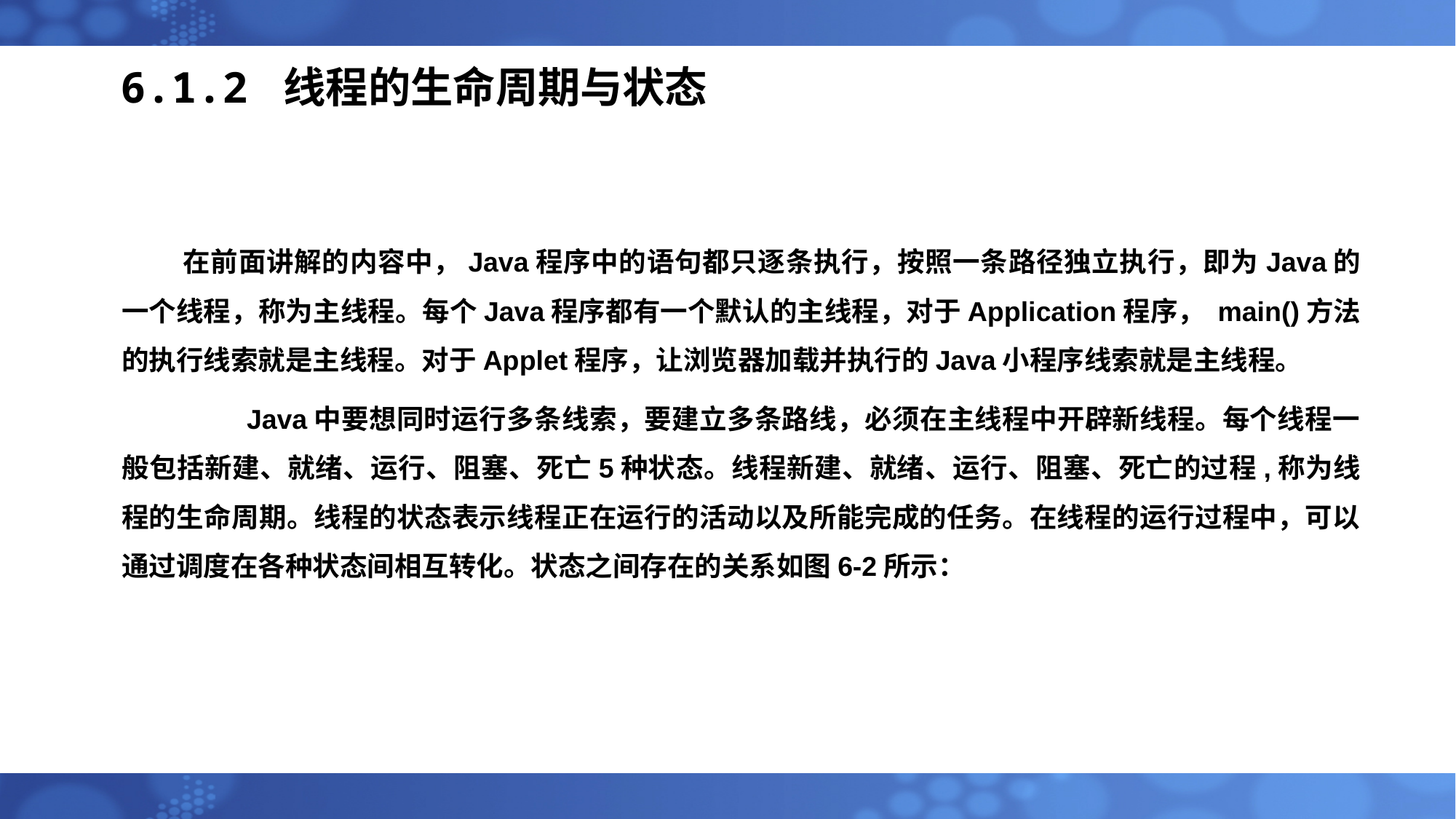

# 6.1.2 线程的生命周期与状态
        在前面讲解的内容中，Java程序中的语句都只逐条执行，按照一条路径独立执行，即为Java的一个线程，称为主线程。每个Java程序都有一个默认的主线程，对于Application程序， main()方法的执行线索就是主线程。对于Applet程序，让浏览器加载并执行的Java小程序线索就是主线程。
	  Java中要想同时运行多条线索，要建立多条路线，必须在主线程中开辟新线程。每个线程一般包括新建、就绪、运行、阻塞、死亡5种状态。线程新建、就绪、运行、阻塞、死亡的过程,称为线程的生命周期。线程的状态表示线程正在运行的活动以及所能完成的任务。在线程的运行过程中，可以通过调度在各种状态间相互转化。状态之间存在的关系如图6-2所示：